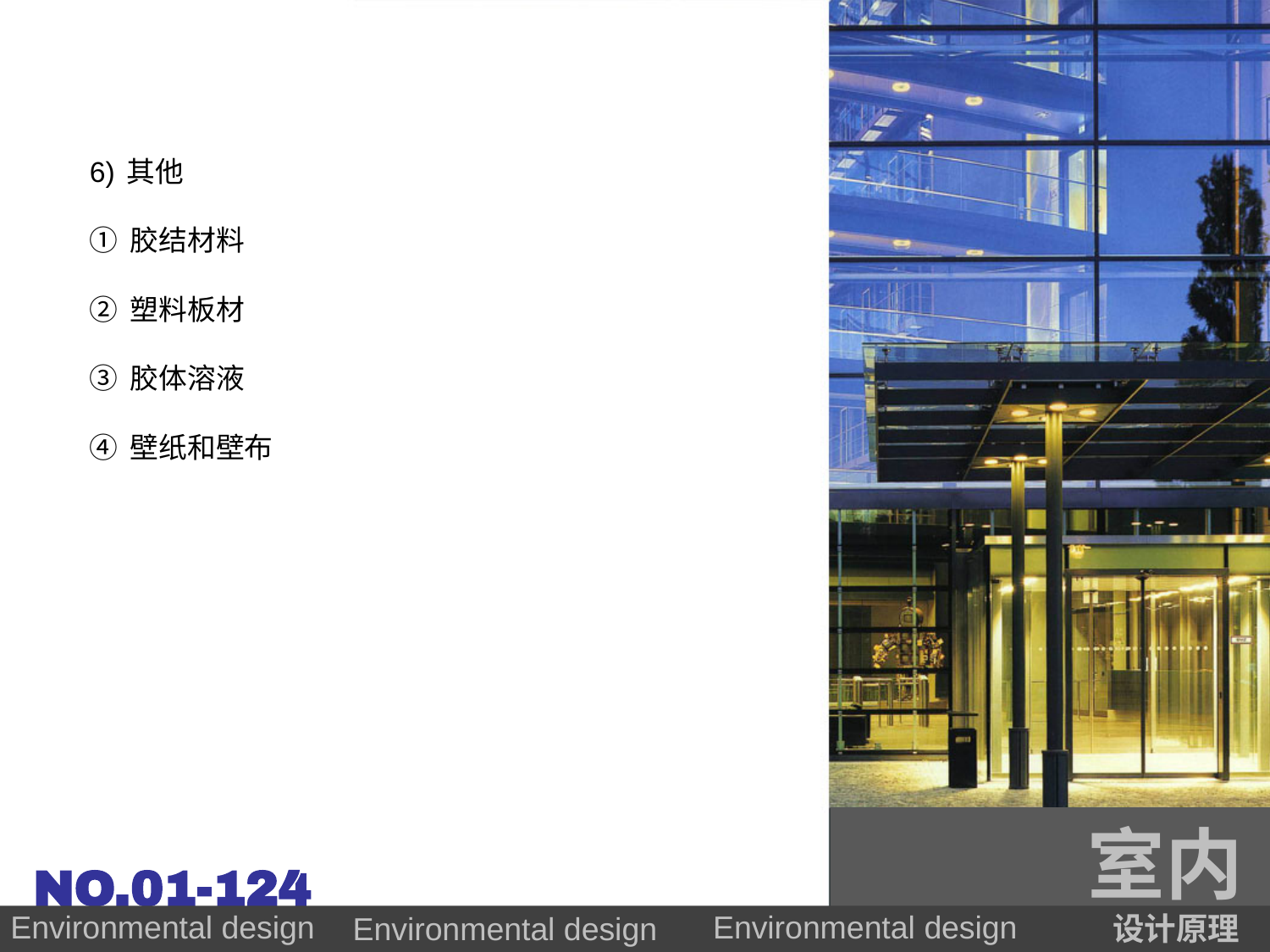

6)其他
①胶结材料
②塑料板材
③胶体溶液
④壁纸和壁布

室内

NO.01-124
设计原理
Environmental design
Environmental design
Environmental design